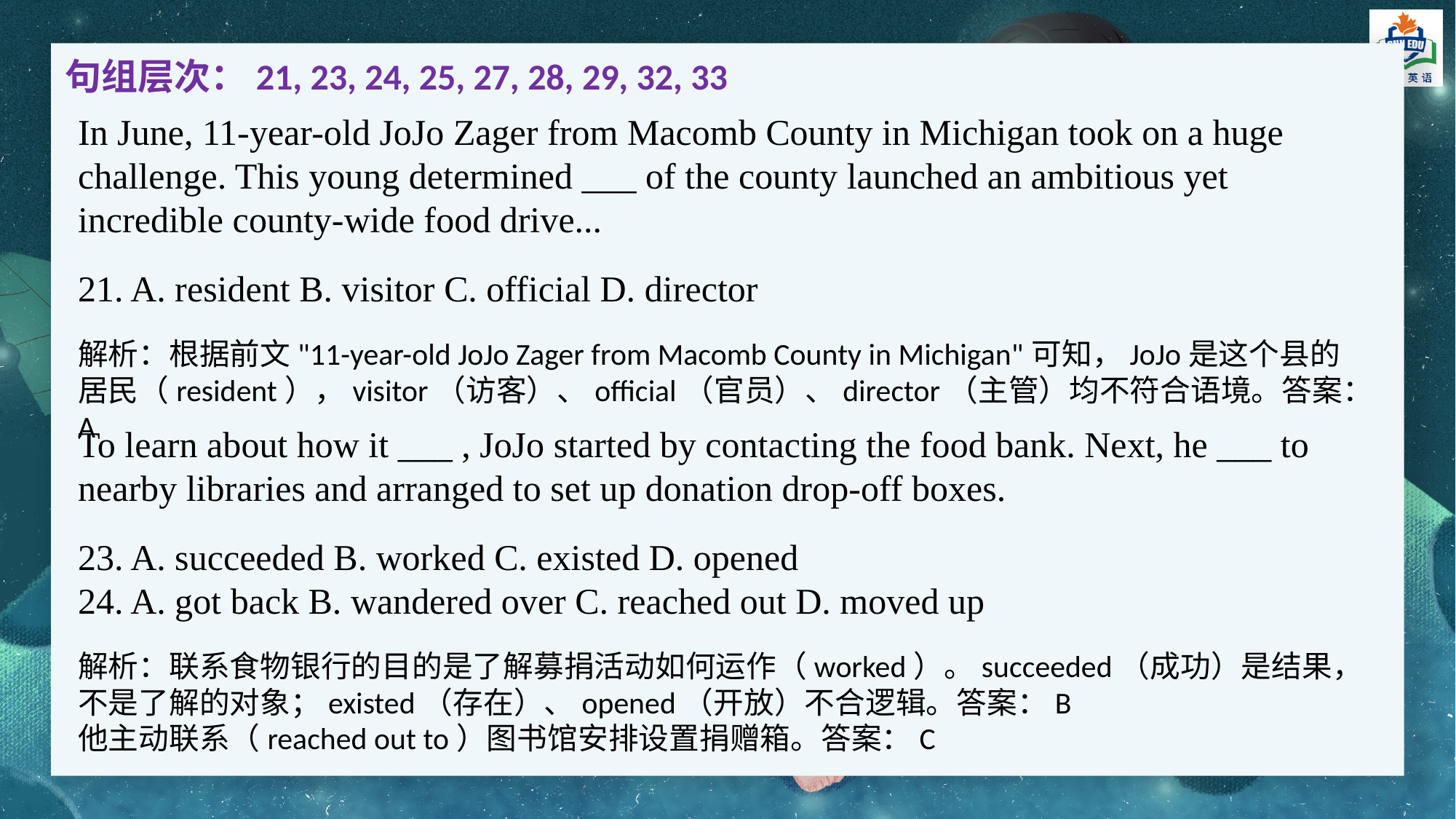

句组层次：21, 23, 24, 25, 27, 28, 29, 32, 33
In June, 11-year-old JoJo Zager from Macomb County in Michigan took on a huge challenge. This young determined ___ of the county launched an ambitious yet incredible county-wide food drive...

21. A. resident B. visitor C. official D. director

解析：根据前文"11-year-old JoJo Zager from Macomb County in Michigan"可知，JoJo是这个县的居民（resident），visitor（访客）、official（官员）、director（主管）均不符合语境。答案：A
To learn about how it ___ , JoJo started by contacting the food bank. Next, he ___ to nearby libraries and arranged to set up donation drop-off boxes.

23. A. succeeded B. worked C. existed D. opened
24. A. got back B. wandered over C. reached out D. moved up

解析：联系食物银行的目的是了解募捐活动如何运作（worked）。succeeded（成功）是结果，不是了解的对象；existed（存在）、opened（开放）不合逻辑。答案：B
他主动联系（reached out to）图书馆安排设置捐赠箱。答案：C